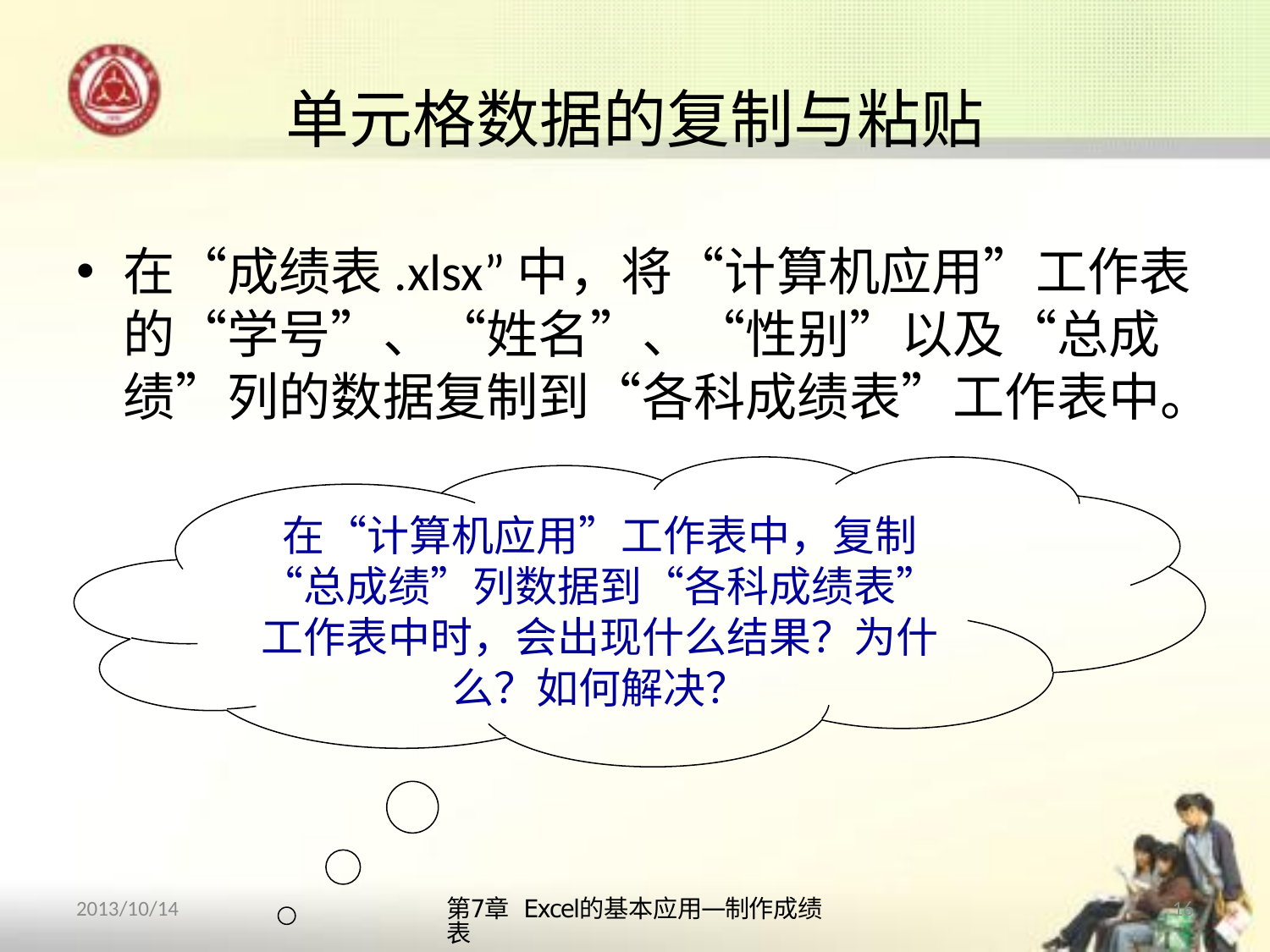

# 单元格数据的复制与粘贴
在“成绩表.xlsx”中，将“计算机应用”工作表的“学号”、“姓名”、“性别”以及“总成绩”列的数据复制到“各科成绩表”工作表中。
在“计算机应用”工作表中，复制“总成绩”列数据到“各科成绩表”工作表中时，会出现什么结果？为什么？如何解决？
第7章  Excel的基本应用—制作成绩表
16
2013/10/14